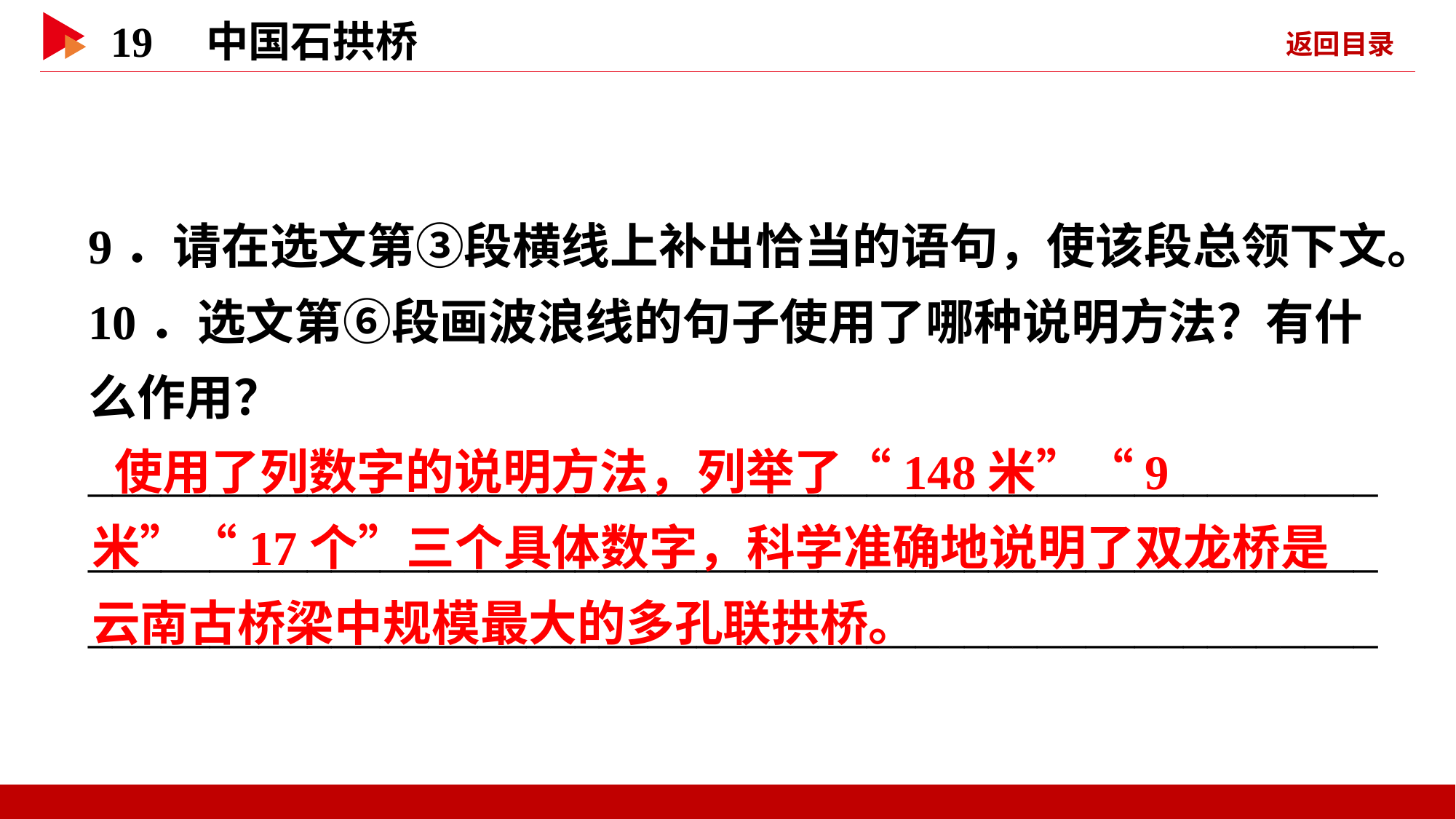

9．请在选文第③段横线上补出恰当的语句，使该段总领下文。
10．选文第⑥段画波浪线的句子使用了哪种说明方法？有什么作用？
_______________________________________________________________________________________________________________________________________________________________
 使用了列数字的说明方法，列举了“148米”“9米”“17个”三个具体数字，科学准确地说明了双龙桥是云南古桥梁中规模最大的多孔联拱桥。